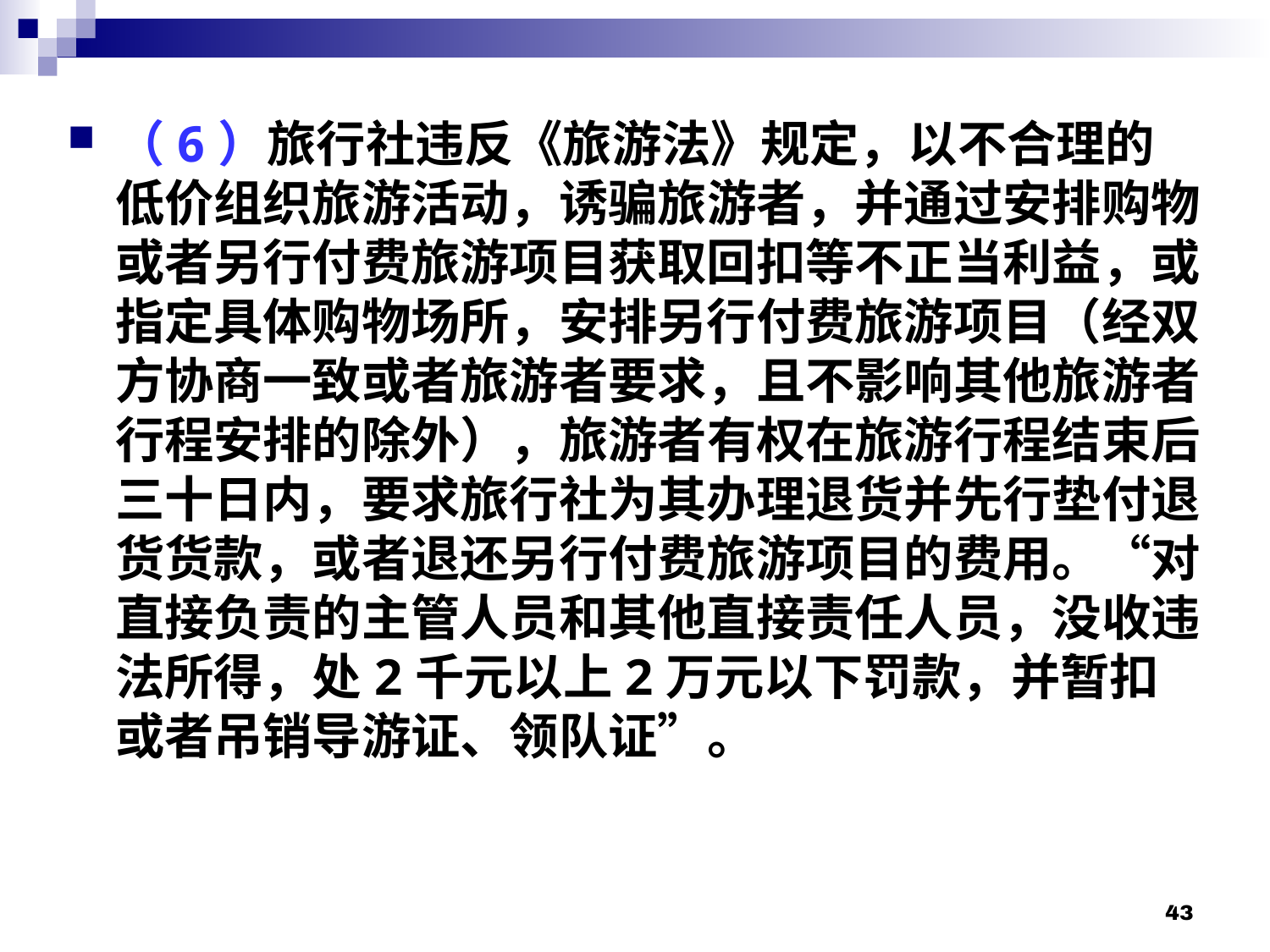

# （6）旅行社违反《旅游法》规定，以不合理的低价组织旅游活动，诱骗旅游者，并通过安排购物或者另行付费旅游项目获取回扣等不正当利益，或指定具体购物场所，安排另行付费旅游项目（经双方协商一致或者旅游者要求，且不影响其他旅游者行程安排的除外），旅游者有权在旅游行程结束后三十日内，要求旅行社为其办理退货并先行垫付退货货款，或者退还另行付费旅游项目的费用。“对直接负责的主管人员和其他直接责任人员，没收违法所得，处2千元以上2万元以下罚款，并暂扣或者吊销导游证、领队证”。
43